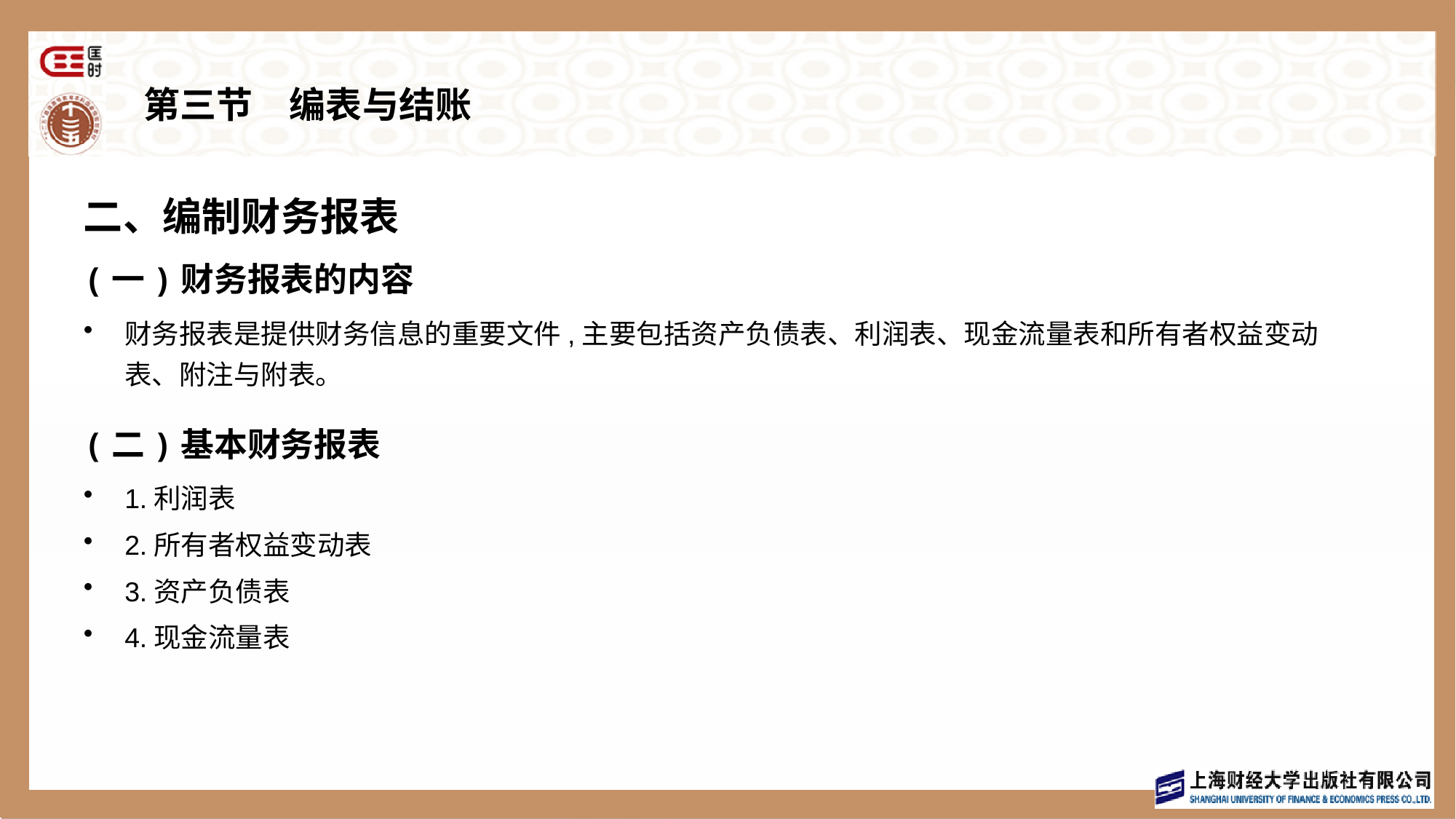

# 第三节　编表与结账
二、编制财务报表
(一)财务报表的内容
财务报表是提供财务信息的重要文件,主要包括资产负债表、利润表、现金流量表和所有者权益变动表、附注与附表。
(二)基本财务报表
1.利润表
2.所有者权益变动表
3.资产负债表
4.现金流量表